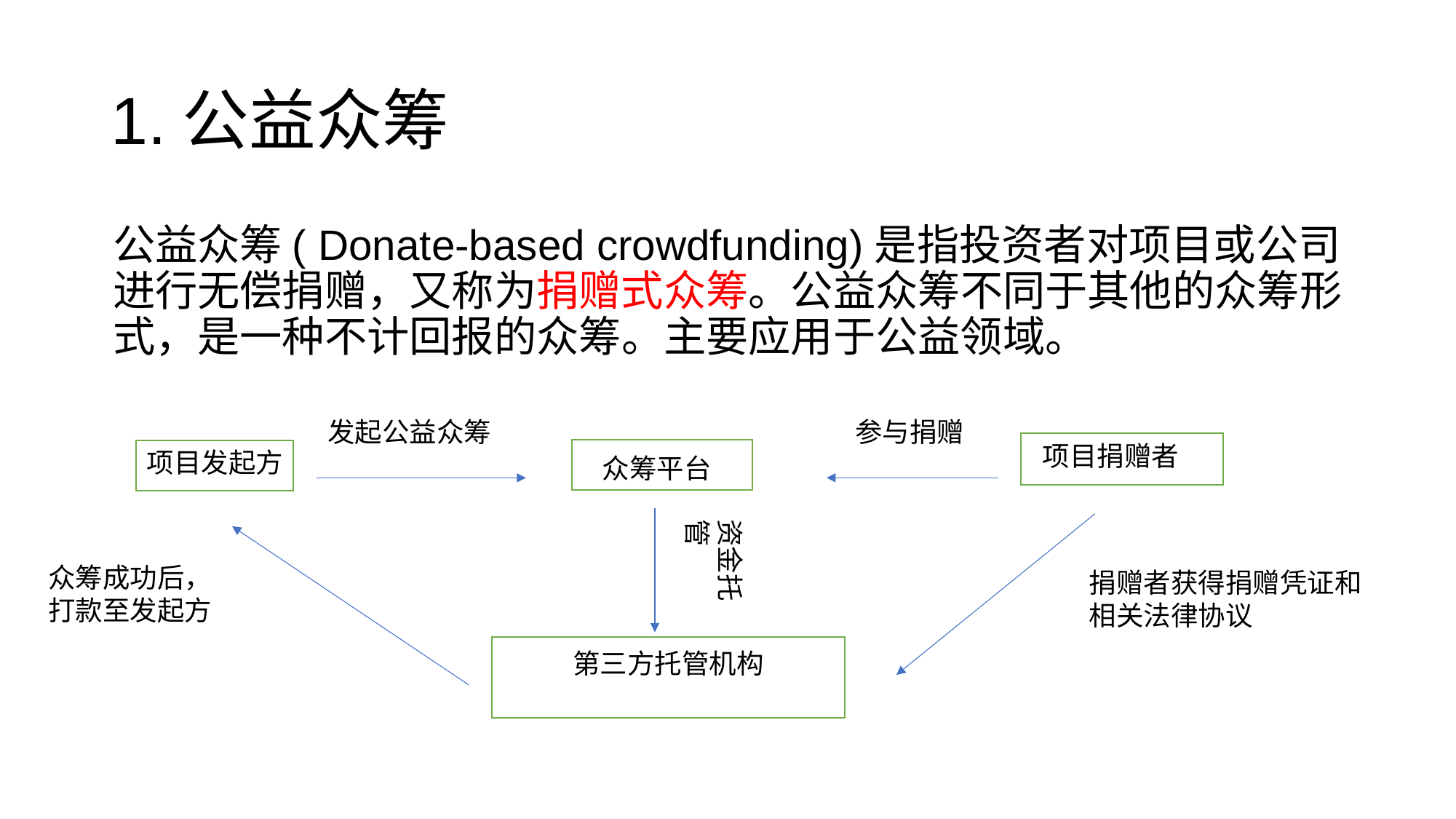

# 1.公益众筹
公益众筹( Donate-based crowdfunding)是指投资者对项目或公司进行无偿捐赠，又称为捐赠式众筹。公益众筹不同于其他的众筹形式，是一种不计回报的众筹。主要应用于公益领域。

发起公益众筹
参与捐赠

项目捐赠者

项目发起方
众筹平台
资金托管
众筹成功后，
打款至发起方
捐赠者获得捐赠凭证和相关法律协议

第三方托管机构